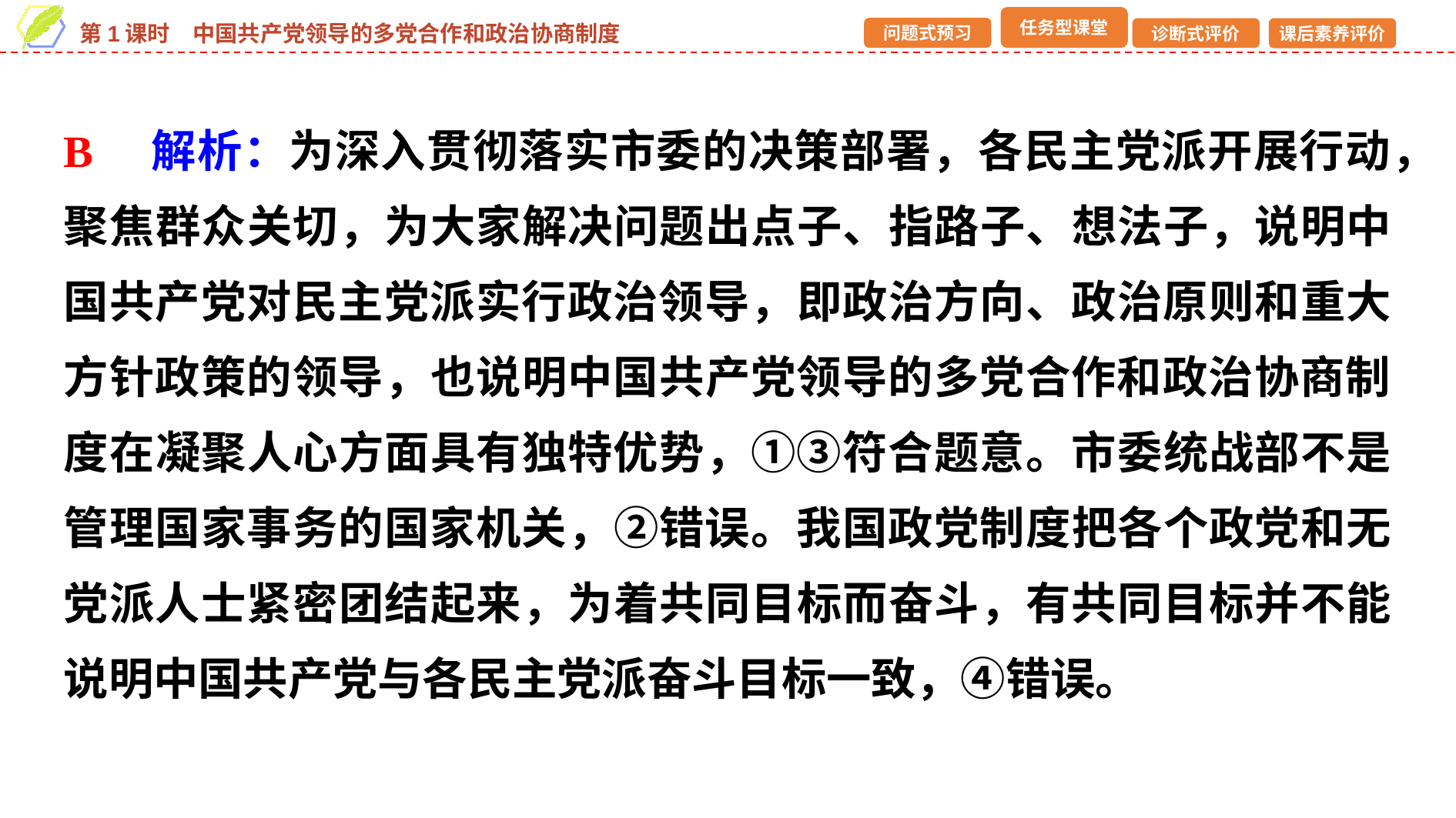

B　解析：为深入贯彻落实市委的决策部署，各民主党派开展行动，聚焦群众关切，为大家解决问题出点子、指路子、想法子，说明中国共产党对民主党派实行政治领导，即政治方向、政治原则和重大方针政策的领导，也说明中国共产党领导的多党合作和政治协商制度在凝聚人心方面具有独特优势，①③符合题意。市委统战部不是管理国家事务的国家机关，②错误。我国政党制度把各个政党和无党派人士紧密团结起来，为着共同目标而奋斗，有共同目标并不能说明中国共产党与各民主党派奋斗目标一致，④错误。